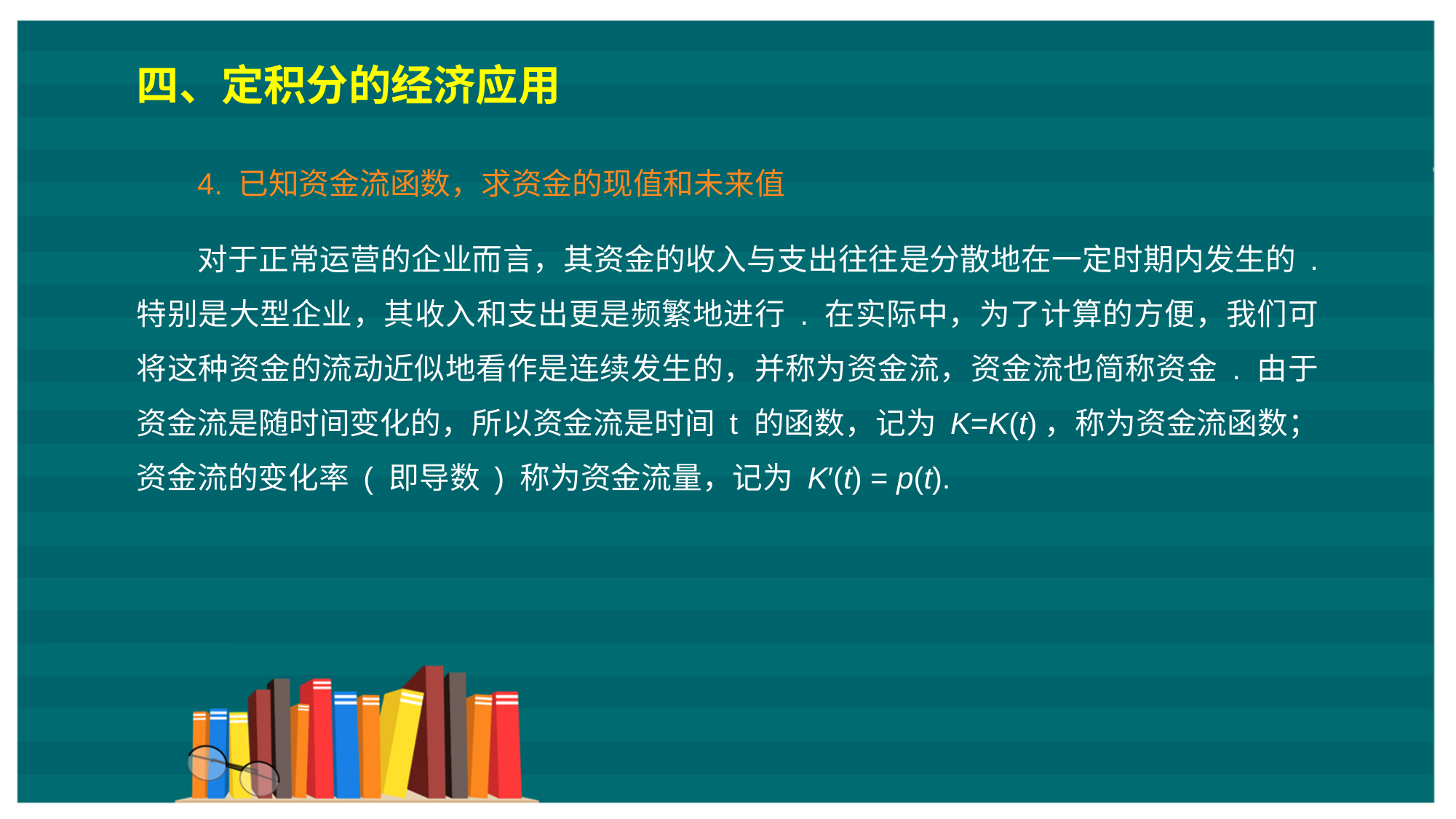

四、定积分的经济应用
4. 已知资金流函数，求资金的现值和未来值
对于正常运营的企业而言，其资金的收入与支出往往是分散地在一定时期内发生的 . 特别是大型企业，其收入和支出更是频繁地进行 . 在实际中，为了计算的方便，我们可将这种资金的流动近似地看作是连续发生的，并称为资金流，资金流也简称资金 . 由于资金流是随时间变化的，所以资金流是时间 t 的函数，记为 K=K(t)，称为资金流函数；资金流的变化率 ( 即导数 ) 称为资金流量，记为 K′(t) = p(t).